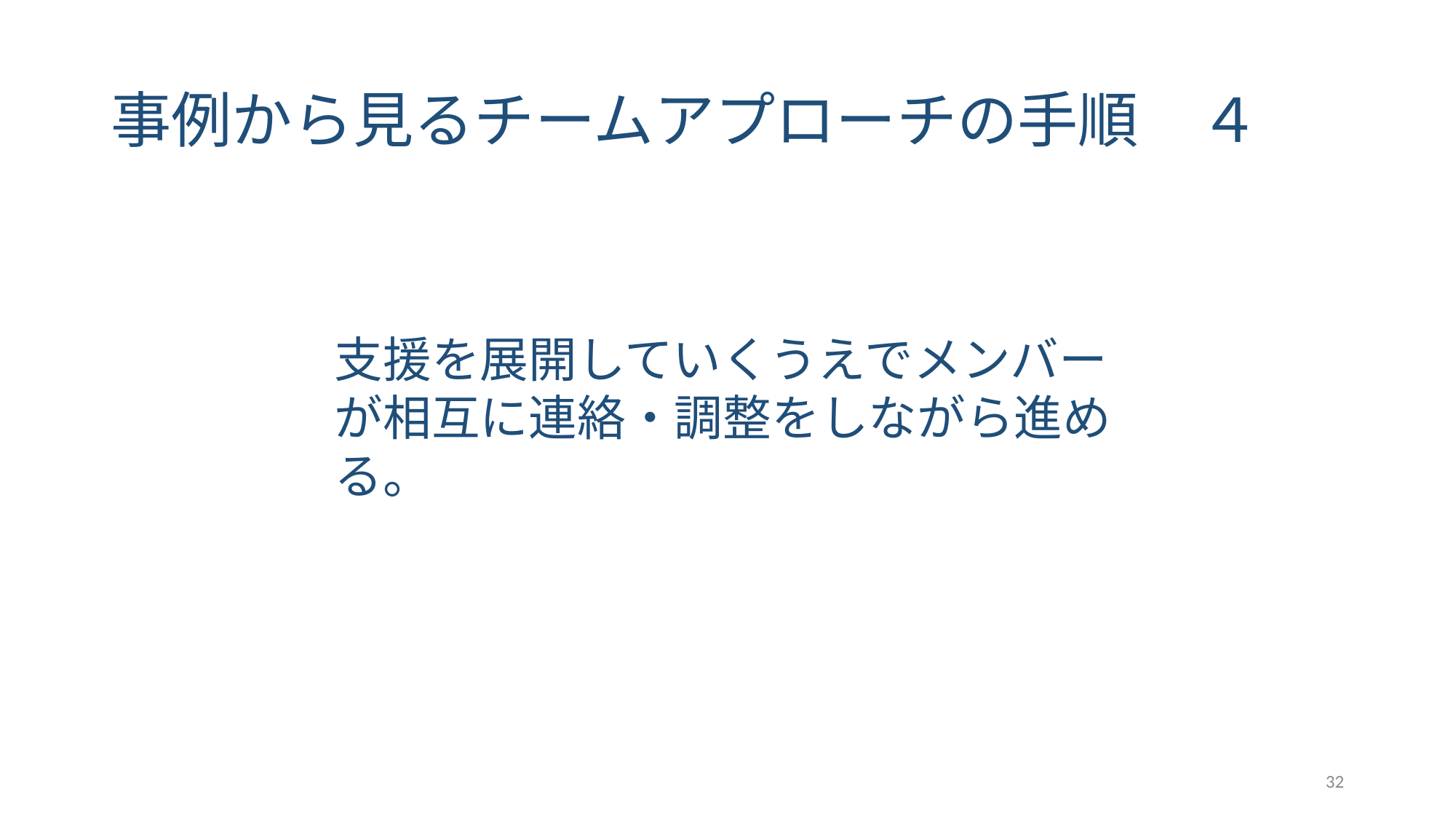

# 事例から見るチームアプローチの手順　４
支援を展開していくうえでメンバーが相互に連絡・調整をしながら進める。
32